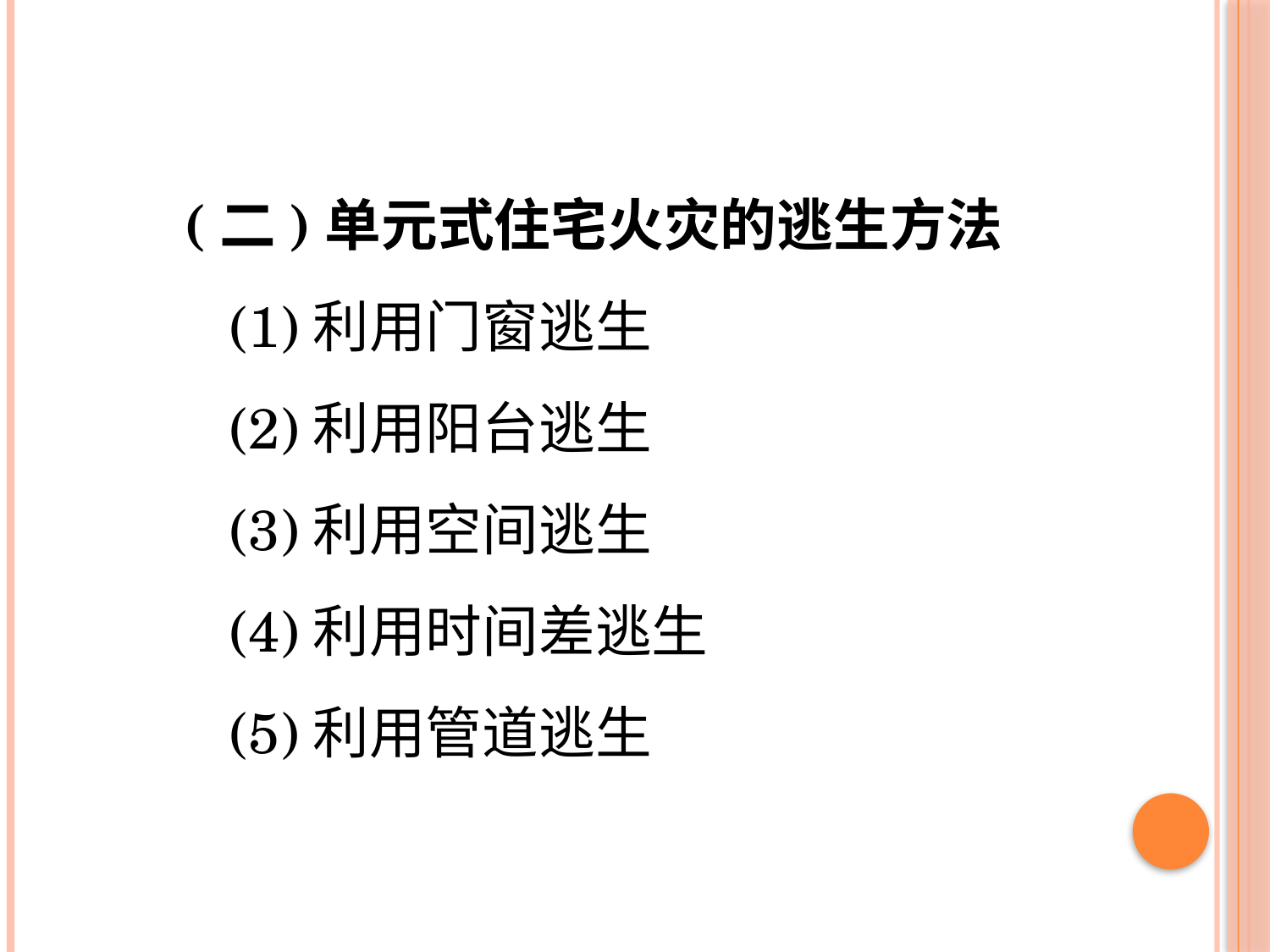

(二)单元式住宅火灾的逃生方法
    (1)利用门窗逃生
    (2)利用阳台逃生
    (3)利用空间逃生
    (4)利用时间差逃生
    (5)利用管道逃生